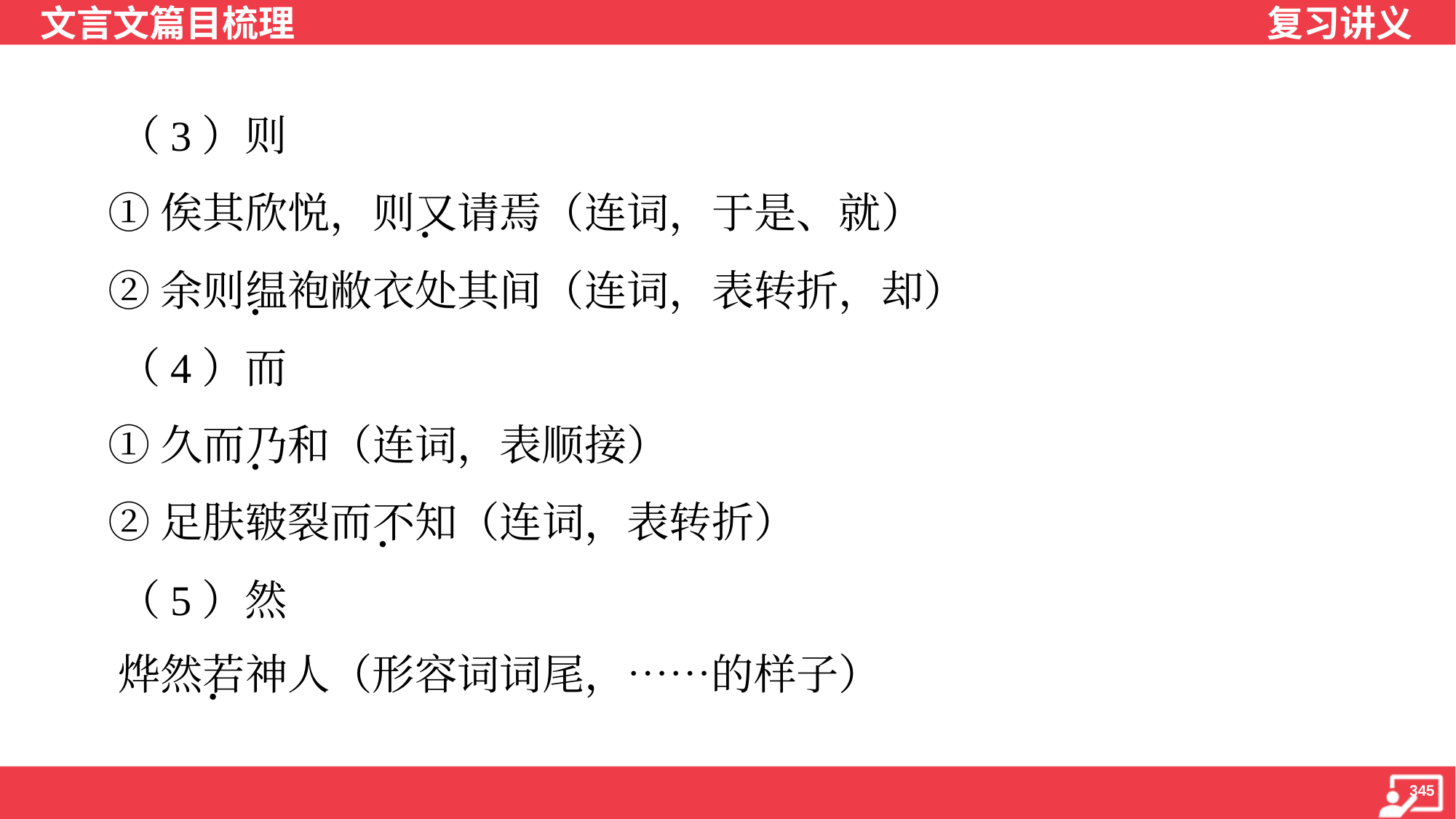

（3）则
    ①俟其欣悦，则又请焉（连词，于是、就）
    ②余则缊袍敝衣处其间（连词，表转折，却）
    （4）而
    ①久而乃和（连词，表顺接）
    ②足肤皲裂而不知（连词，表转折）
    （5）然
    烨然若神人（形容词词尾，……的样子）